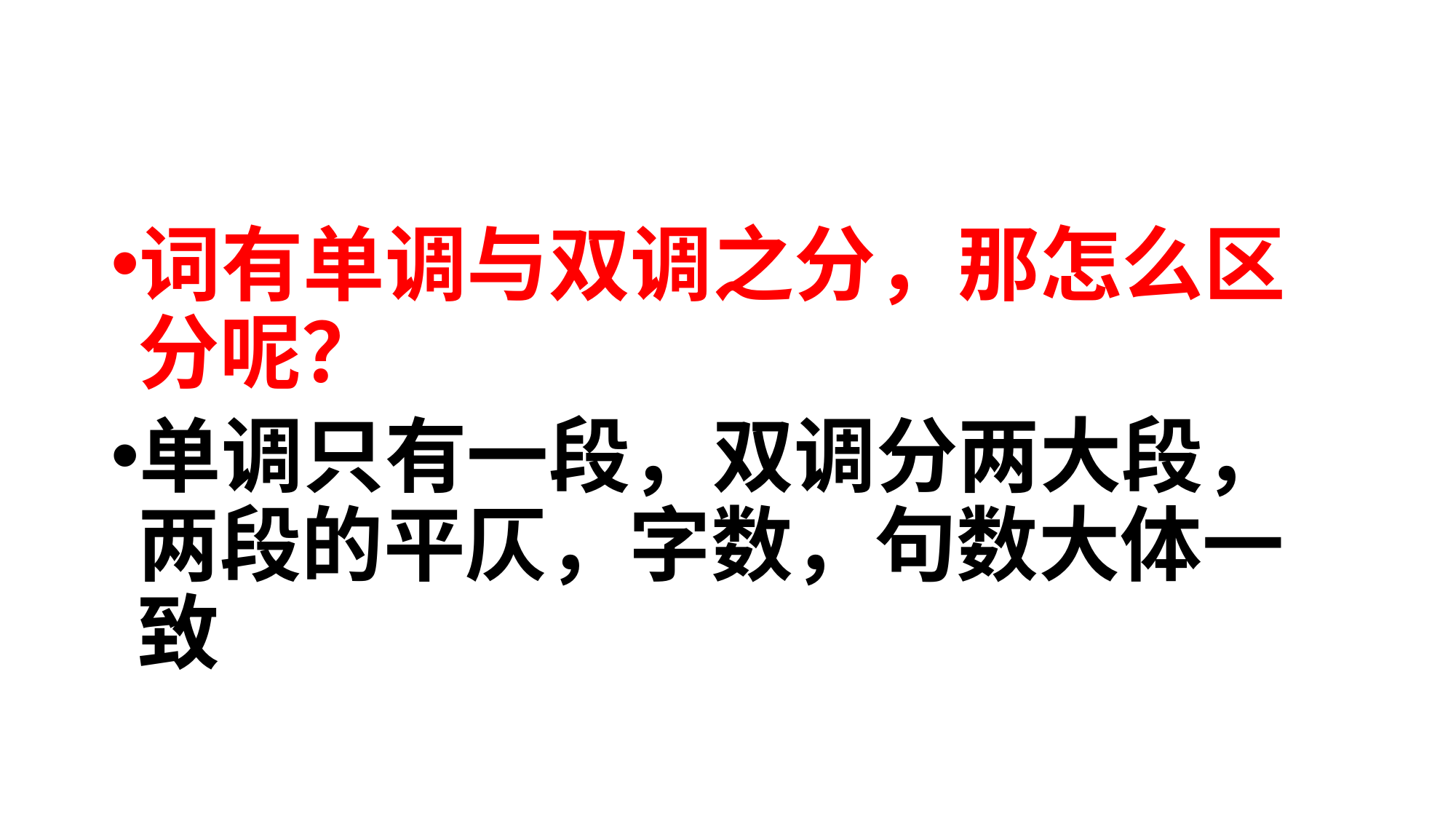

#
词有单调与双调之分，那怎么区分呢？
单调只有一段，双调分两大段，两段的平仄，字数，句数大体一致